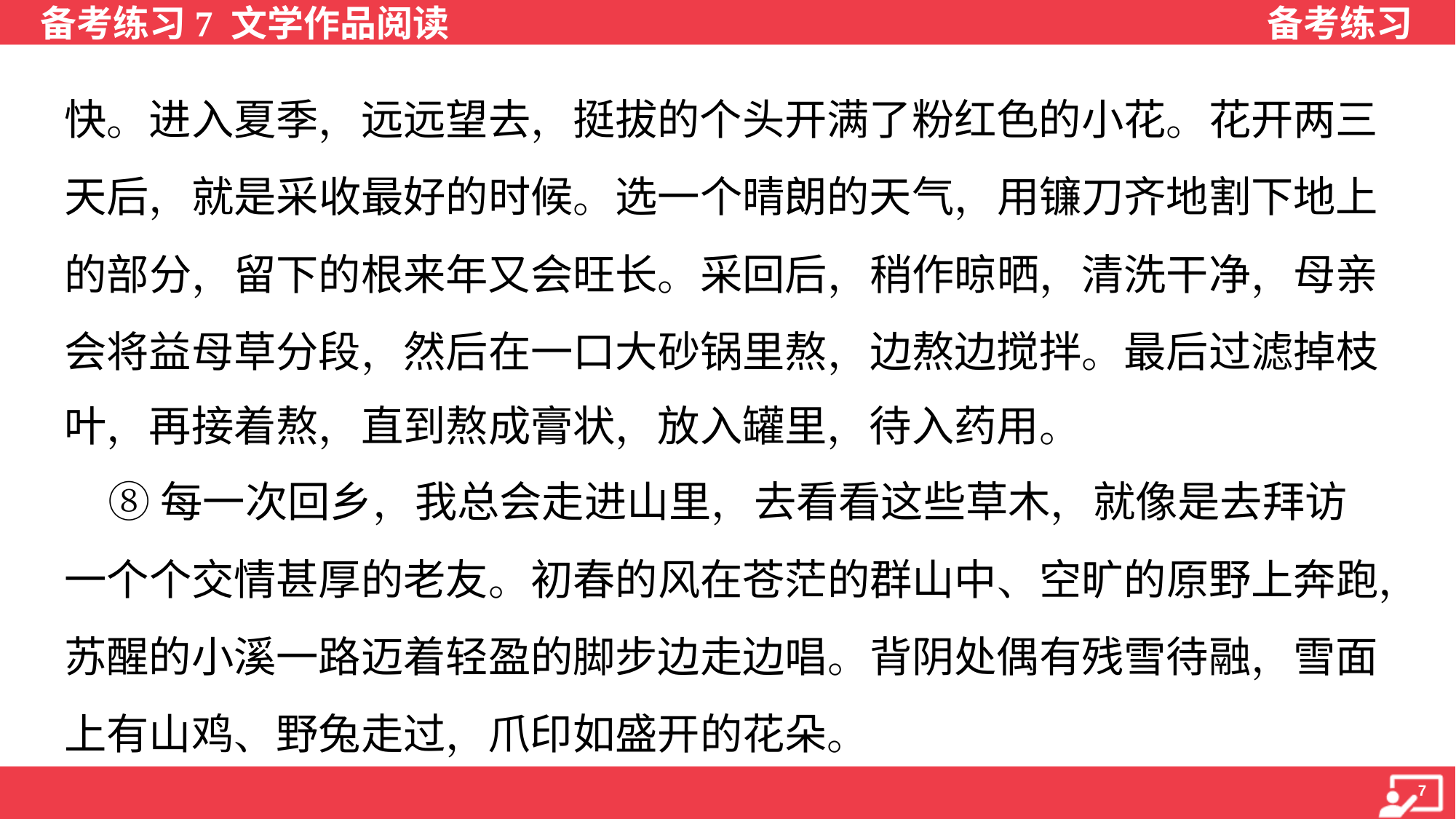

快。进入夏季，远远望去，挺拔的个头开满了粉红色的小花。花开两三
天后，就是采收最好的时候。选一个晴朗的天气，用镰刀齐地割下地上
的部分，留下的根来年又会旺长。采回后，稍作晾晒，清洗干净，母亲
会将益母草分段，然后在一口大砂锅里熬，边熬边搅拌。最后过滤掉枝
叶，再接着熬，直到熬成膏状，放入罐里，待入药用。
    ⑧每一次回乡，我总会走进山里，去看看这些草木，就像是去拜访
一个个交情甚厚的老友。初春的风在苍茫的群山中、空旷的原野上奔跑，
苏醒的小溪一路迈着轻盈的脚步边走边唱。背阴处偶有残雪待融，雪面
上有山鸡、野兔走过，爪印如盛开的花朵。